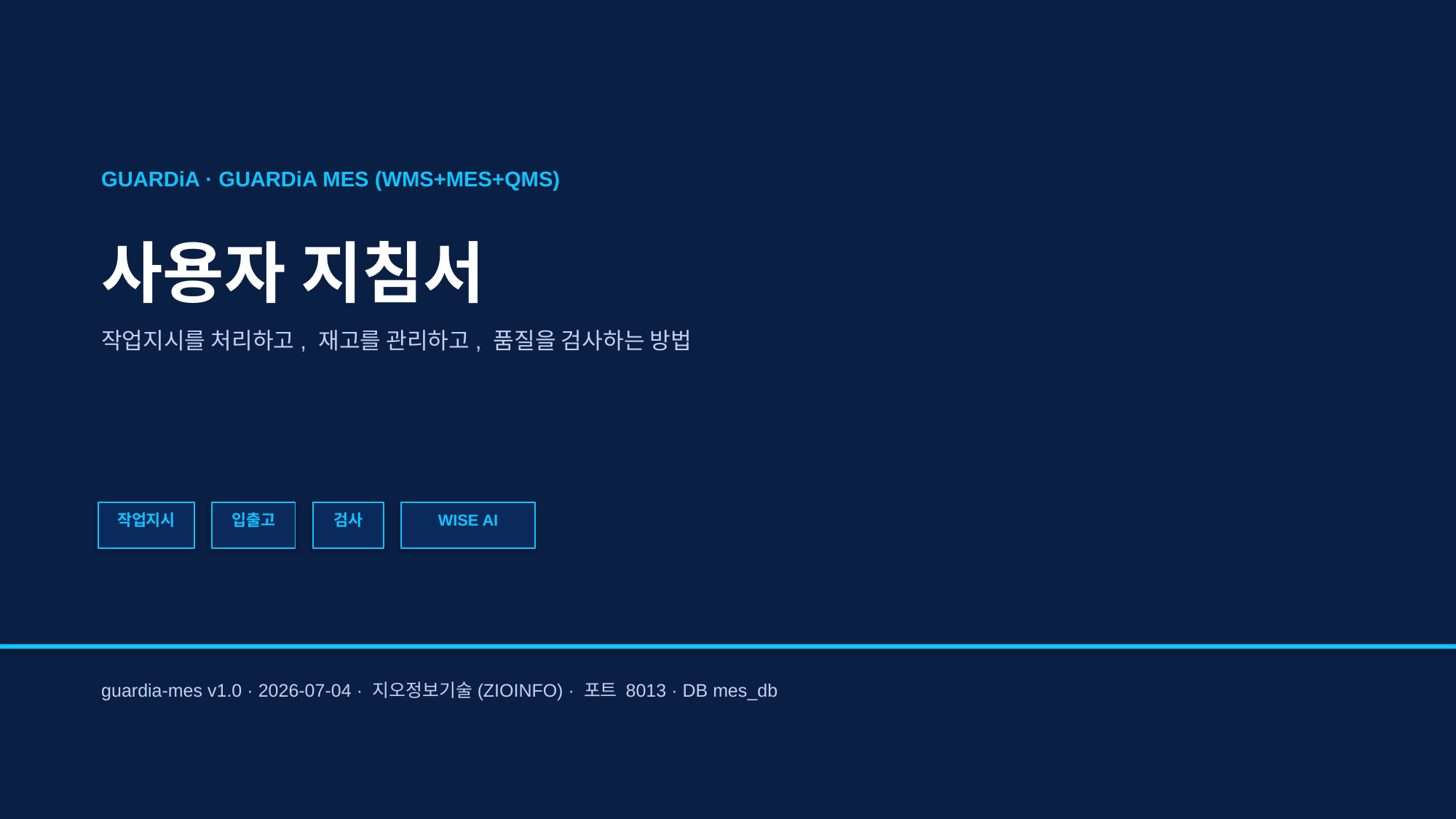

GUARDiA · GUARDiA MES (WMS+MES+QMS)
사용자 지침서
작업지시를 처리하고, 재고를 관리하고, 품질을 검사하는 방법

작업지시
입출고
검사
WISE AI

guardia-mes v1.0 · 2026-07-04 · 지오정보기술(ZIOINFO) · 포트 8013 · DB mes_db